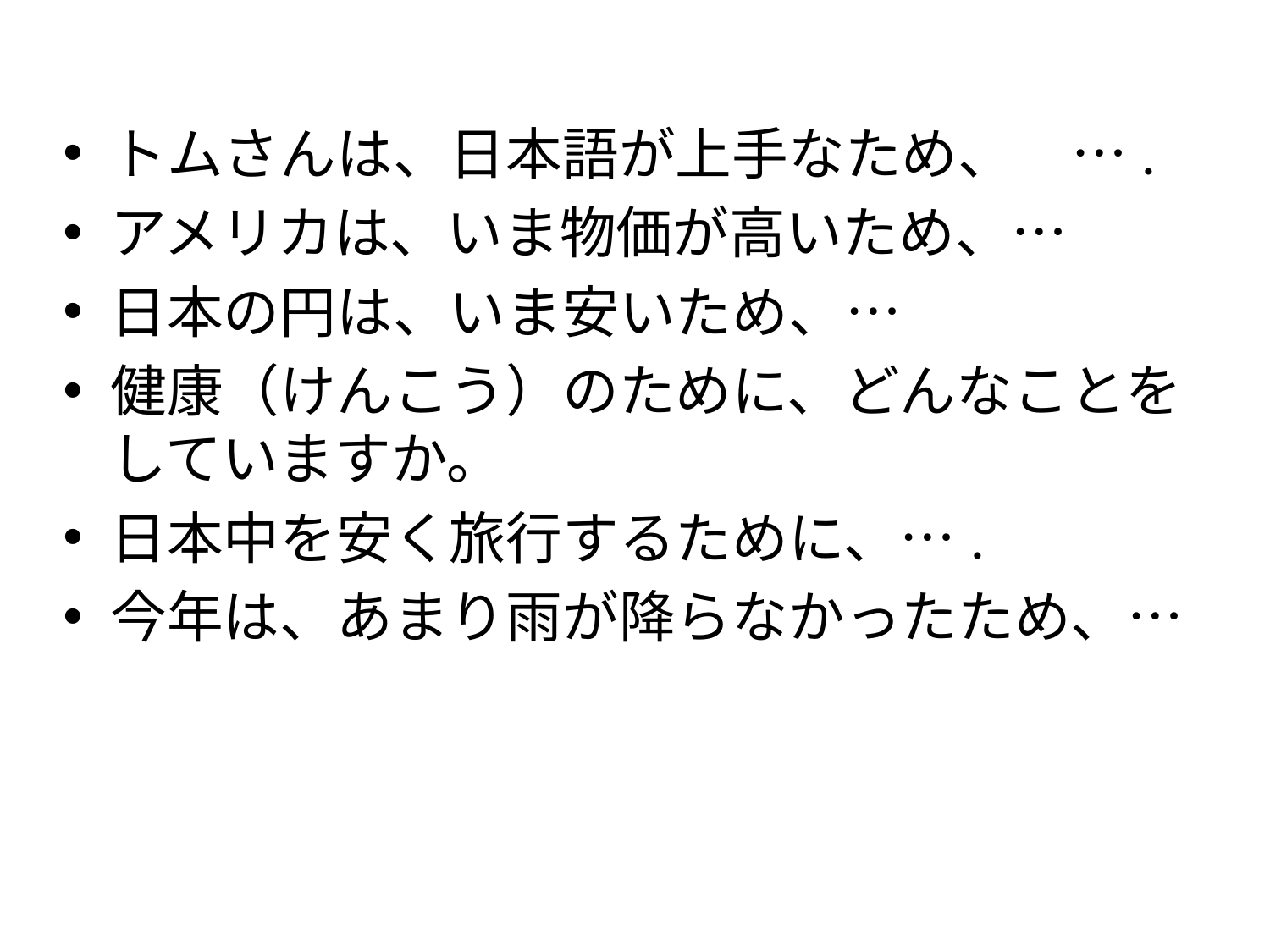

トムさんは、日本語が上手なため、　….
アメリカは、いま物価が高いため、…
日本の円は、いま安いため、…
健康（けんこう）のために、どんなことをしていますか。
日本中を安く旅行するために、….
今年は、あまり雨が降らなかったため、…